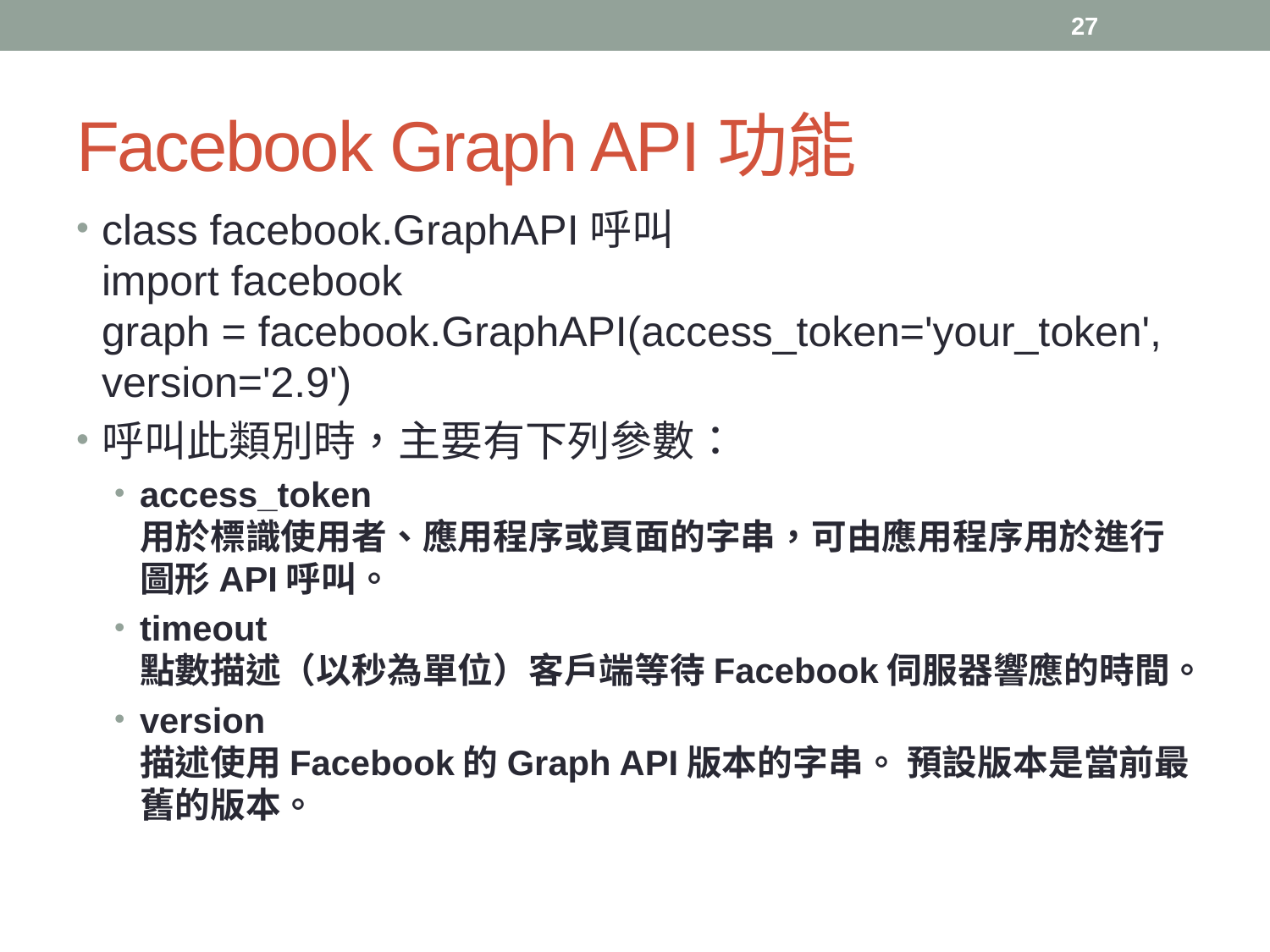

27
# Facebook Graph API功能
class facebook.GraphAPI呼叫
import facebook
graph = facebook.GraphAPI(access_token='your_token', version='2.9')
呼叫此類別時，主要有下列參數：
access_token
用於標識使用者、應用程序或頁面的字串，可由應用程序用於進行圖形API呼叫。
timeout
點數描述（以秒為單位）客戶端等待Facebook伺服器響應的時間。
version
描述使用Facebook的Graph API版本的字串。 預設版本是當前最舊的版本。